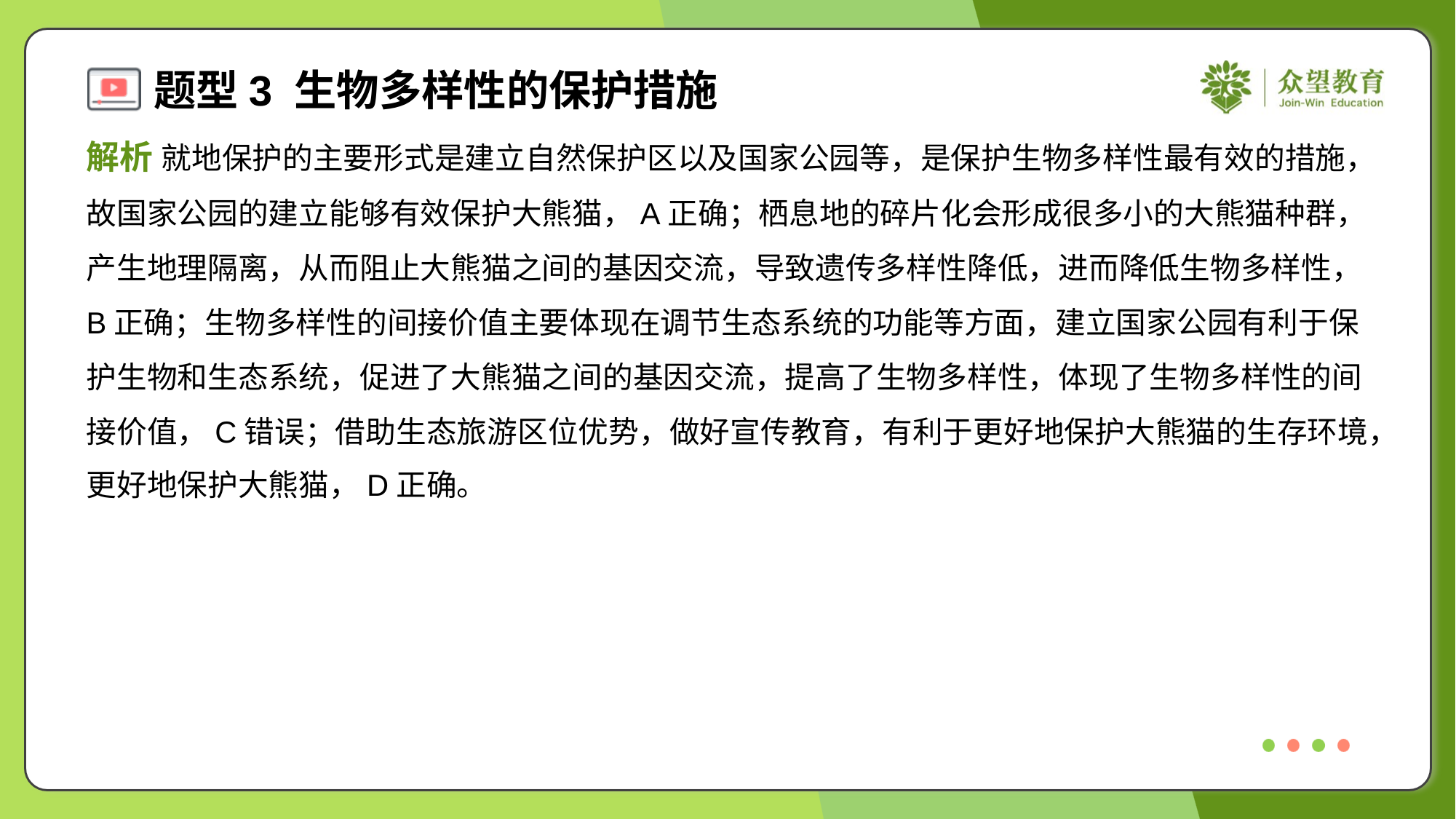

解析 就地保护的主要形式是建立自然保护区以及国家公园等，是保护生物多样性最有效的措施，
故国家公园的建立能够有效保护大熊猫，A正确；栖息地的碎片化会形成很多小的大熊猫种群，
产生地理隔离，从而阻止大熊猫之间的基因交流，导致遗传多样性降低，进而降低生物多样性，
B正确；生物多样性的间接价值主要体现在调节生态系统的功能等方面，建立国家公园有利于保
护生物和生态系统，促进了大熊猫之间的基因交流，提高了生物多样性，体现了生物多样性的间
接价值，C错误；借助生态旅游区位优势，做好宣传教育，有利于更好地保护大熊猫的生存环境，
更好地保护大熊猫，D正确。